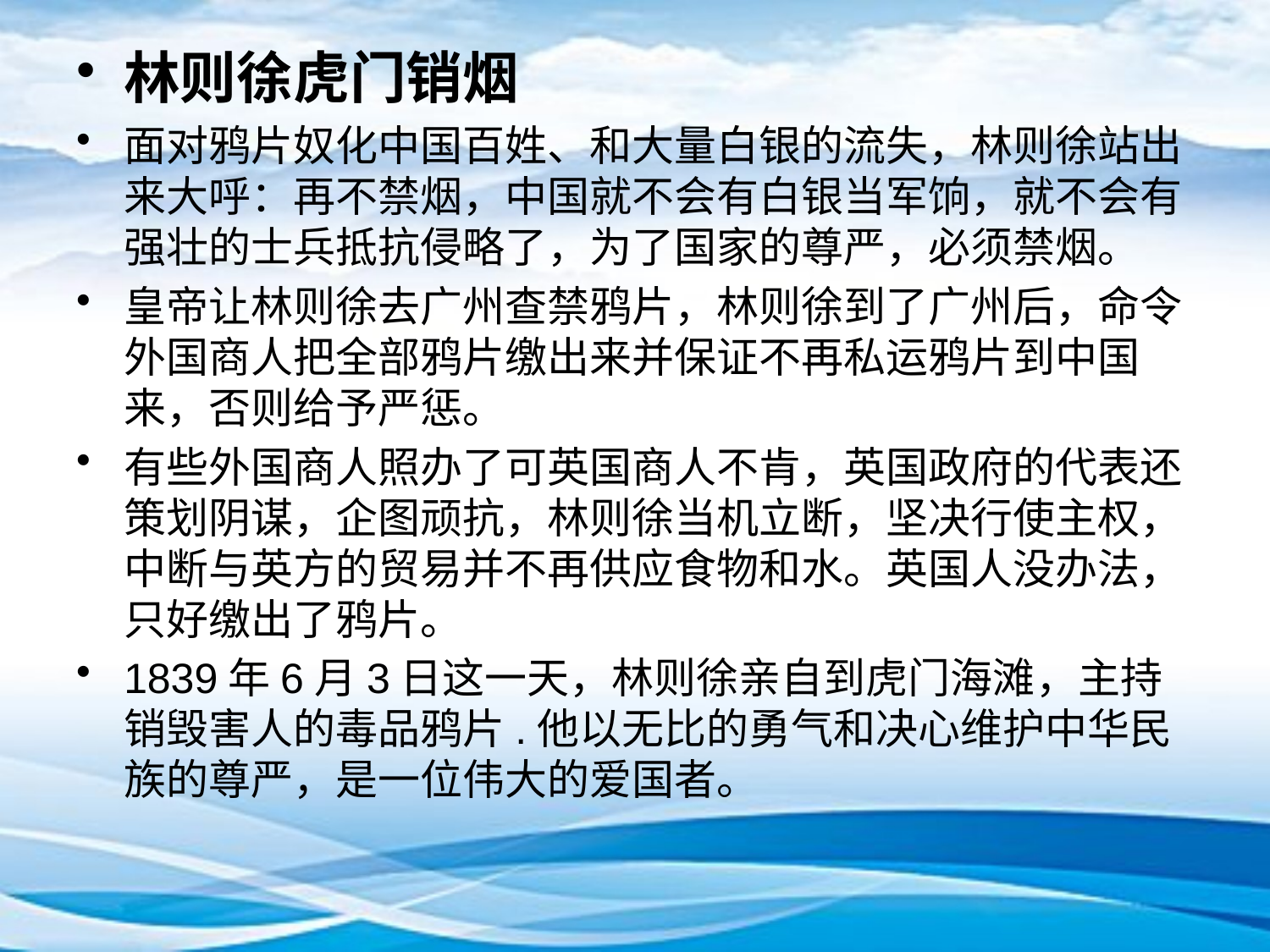

林则徐虎门销烟
面对鸦片奴化中国百姓、和大量白银的流失，林则徐站出来大呼：再不禁烟，中国就不会有白银当军饷，就不会有强壮的士兵抵抗侵略了，为了国家的尊严，必须禁烟。
皇帝让林则徐去广州查禁鸦片，林则徐到了广州后，命令外国商人把全部鸦片缴出来并保证不再私运鸦片到中国来，否则给予严惩。
有些外国商人照办了可英国商人不肯，英国政府的代表还策划阴谋，企图顽抗，林则徐当机立断，坚决行使主权，中断与英方的贸易并不再供应食物和水。英国人没办法，只好缴出了鸦片。
1839年6月3日这一天，林则徐亲自到虎门海滩，主持销毁害人的毒品鸦片.他以无比的勇气和决心维护中华民族的尊严，是一位伟大的爱国者。